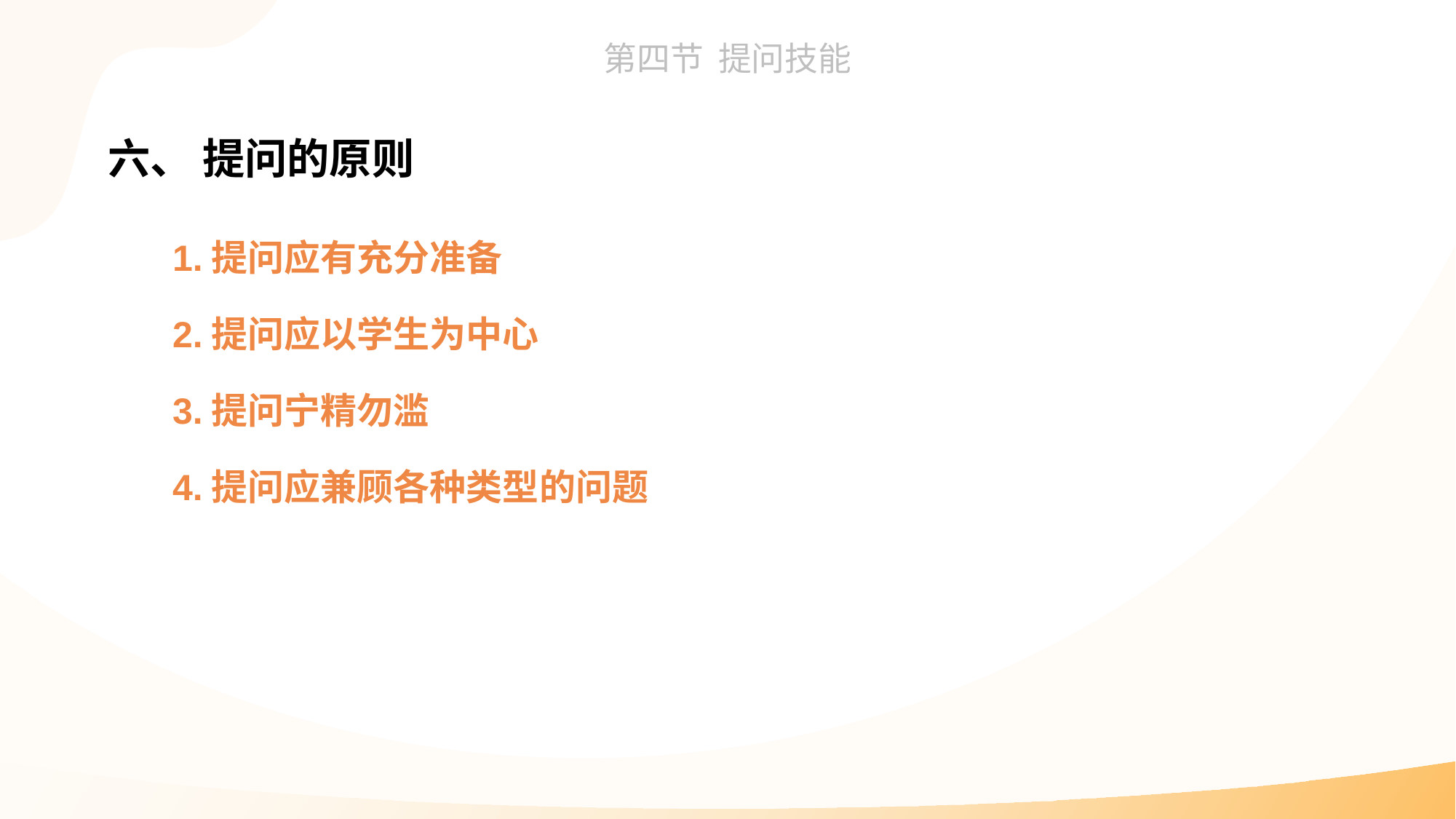

六、 提问的原则
1.提问应有充分准备
2.提问应以学生为中心
3.提问宁精勿滥
4.提问应兼顾各种类型的问题